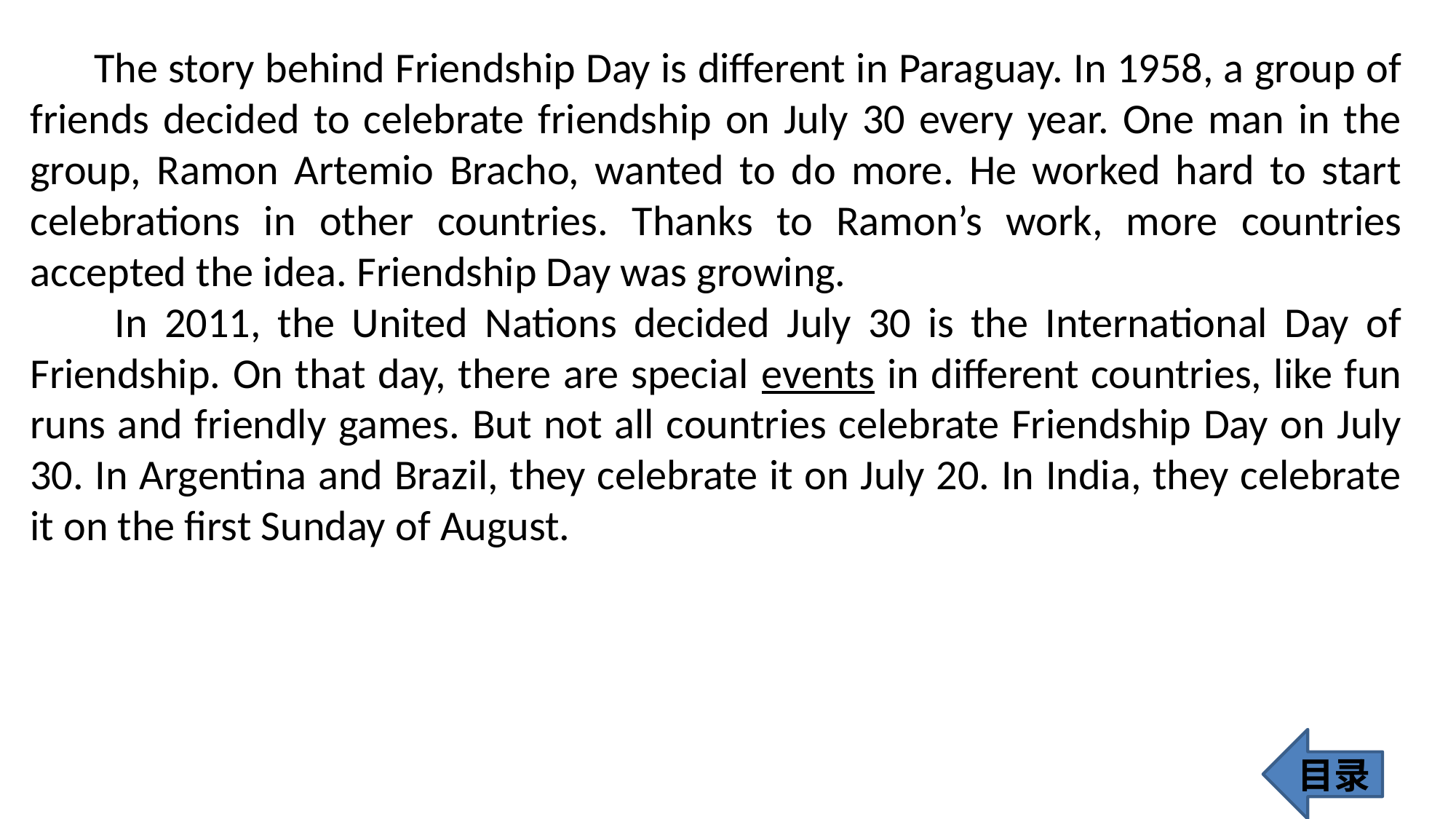

The story behind Friendship Day is different in Paraguay. In 1958, a group of friends decided to celebrate friendship on July 30 every year. One man in the group, Ramon Artemio Bracho, wanted to do more. He worked hard to start celebrations in other countries. Thanks to Ramon’s work, more countries accepted the idea. Friendship Day was growing.
     In 2011, the United Nations decided July 30 is the International Day of Friendship. On that day, there are special events in different countries, like fun runs and friendly games. But not all countries celebrate Friendship Day on July 30. In Argentina and Brazil, they celebrate it on July 20. In India, they celebrate it on the first Sunday of August.
目录
163